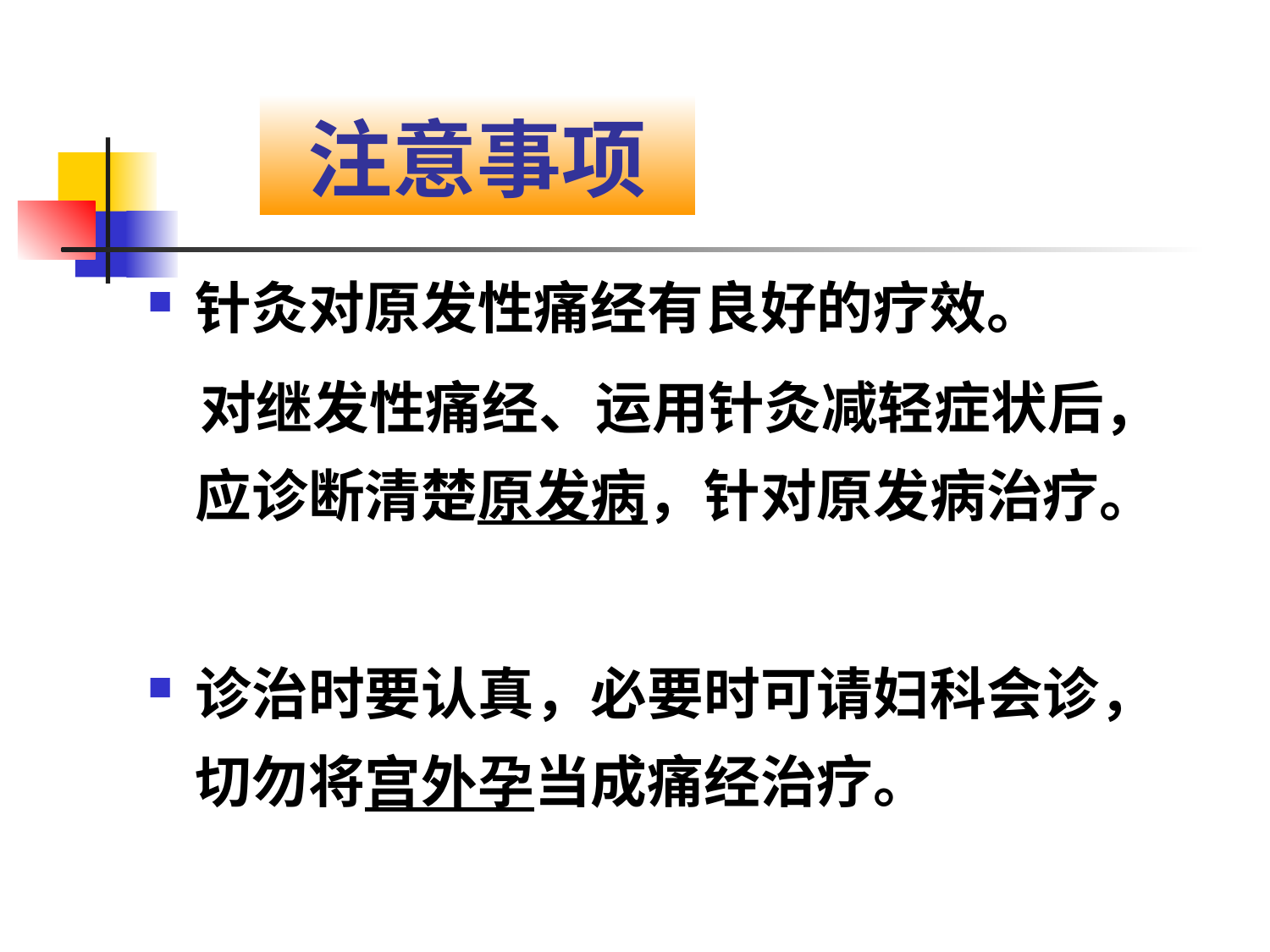

# 注意事项
针灸对原发性痛经有良好的疗效。
   对继发性痛经、运用针灸减轻症状后，应诊断清楚原发病，针对原发病治疗。

诊治时要认真，必要时可请妇科会诊，切勿将宫外孕当成痛经治疗。